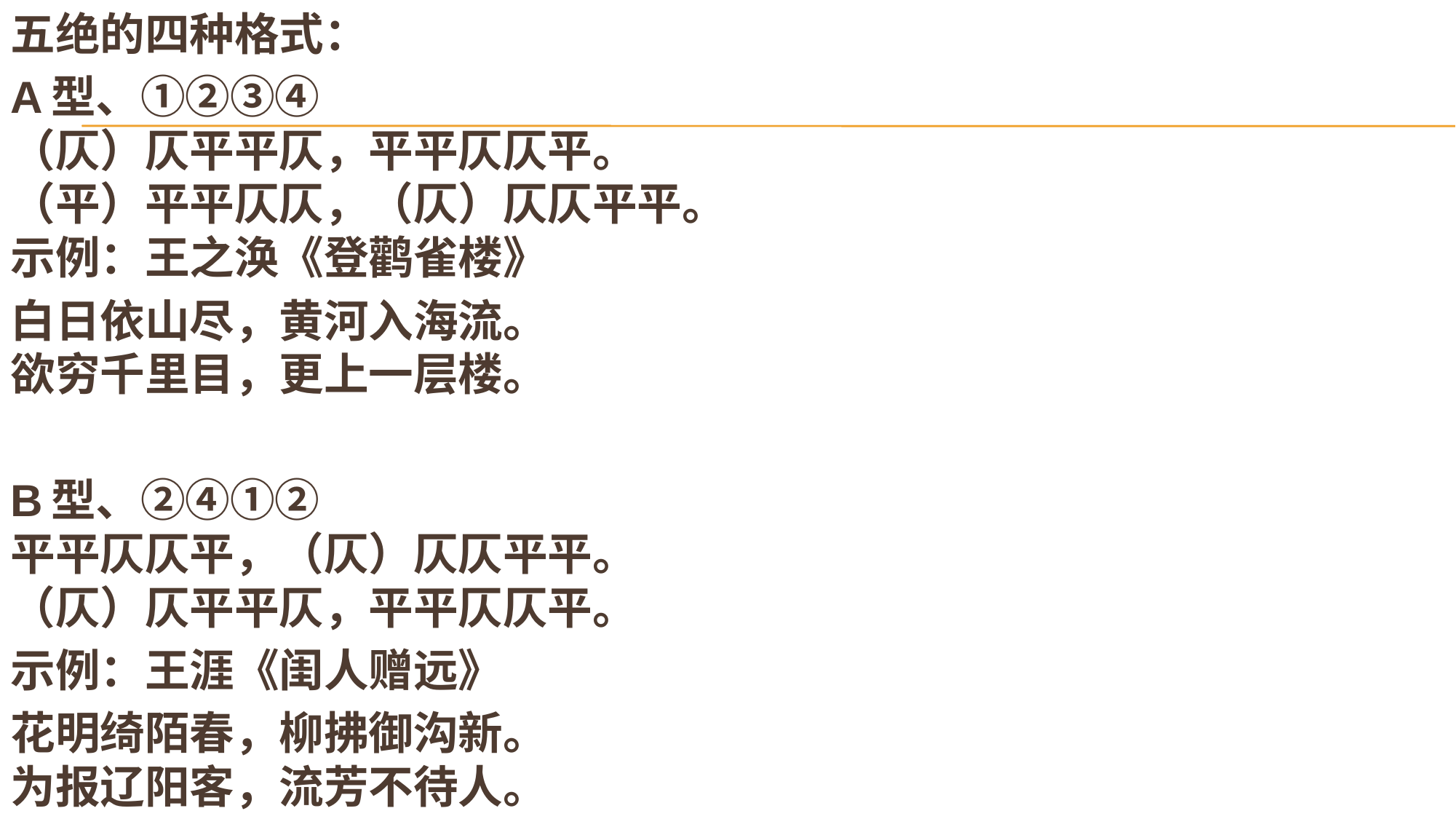

#
五绝的四种格式：
A型、①②③④
（仄）仄平平仄，平平仄仄平。
（平）平平仄仄，（仄）仄仄平平。
示例：王之涣《登鹳雀楼》
白日依山尽，黄河入海流。
欲穷千里目，更上一层楼。

B型、②④①②
平平仄仄平，（仄）仄仄平平。
（仄）仄平平仄，平平仄仄平。
示例：王涯《闺人赠远》
花明绮陌春，柳拂御沟新。
为报辽阳客，流芳不待人。